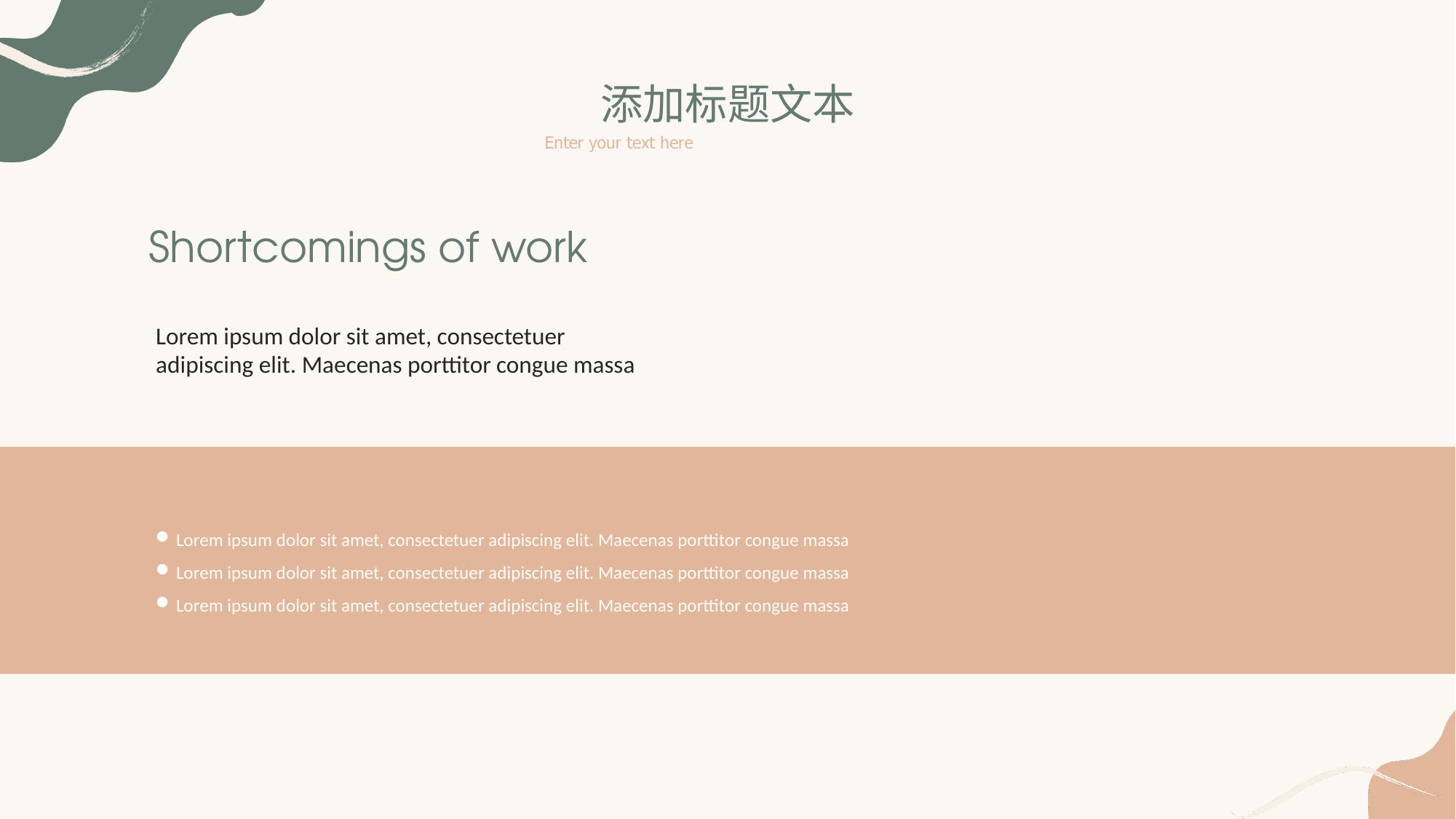

添加标题文本
Enter your text here
Shortcomings of work
Lorem ipsum dolor sit amet, consectetuer adipiscing elit. Maecenas porttitor congue massa

Lorem ipsum dolor sit amet, consectetuer adipiscing elit. Maecenas porttitor congue massa
Lorem ipsum dolor sit amet, consectetuer adipiscing elit. Maecenas porttitor congue massa
Lorem ipsum dolor sit amet, consectetuer adipiscing elit. Maecenas porttitor congue massa